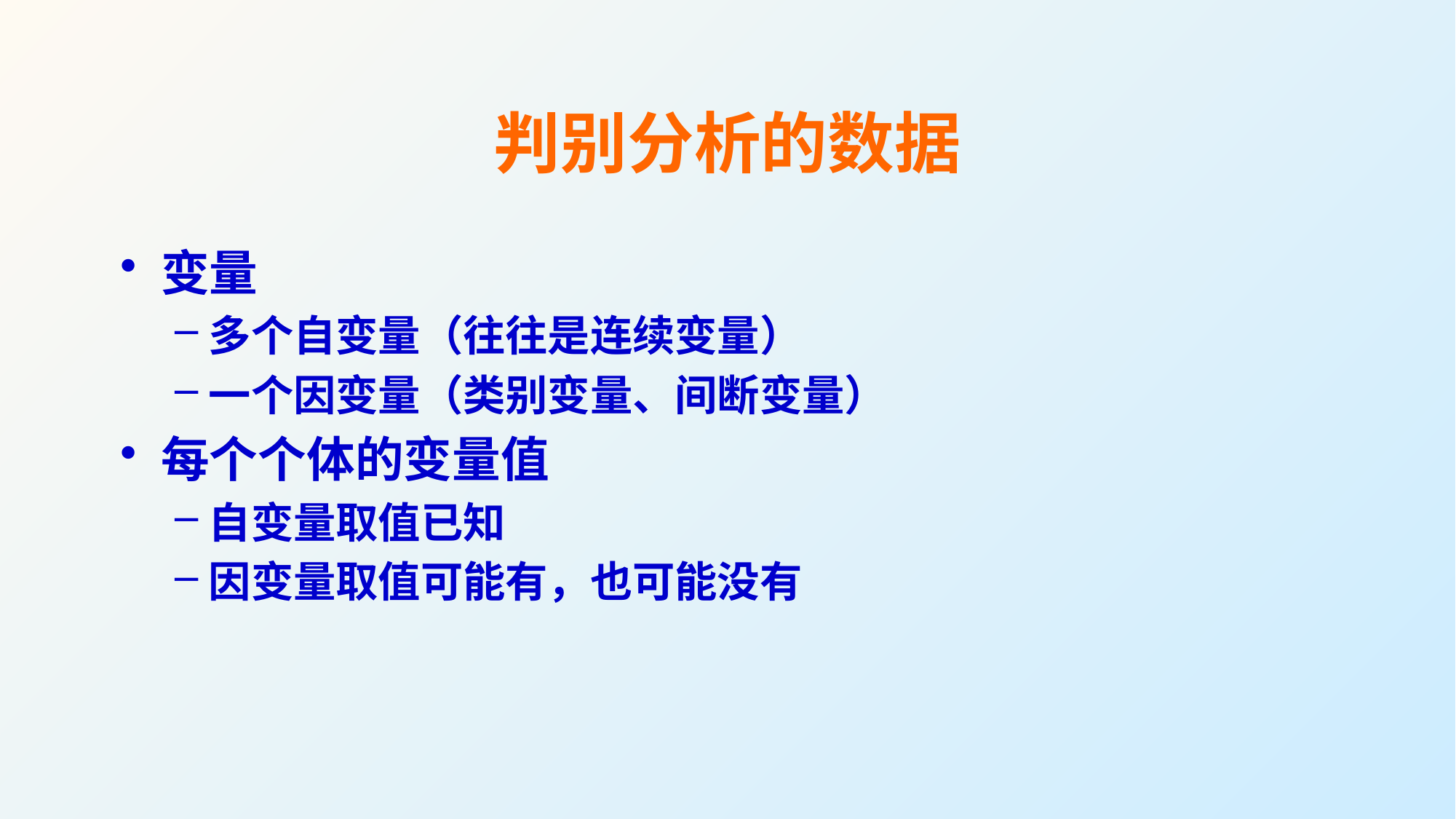

# 判别分析的数据
变量
多个自变量（往往是连续变量）
一个因变量（类别变量、间断变量）
每个个体的变量值
自变量取值已知
因变量取值可能有，也可能没有